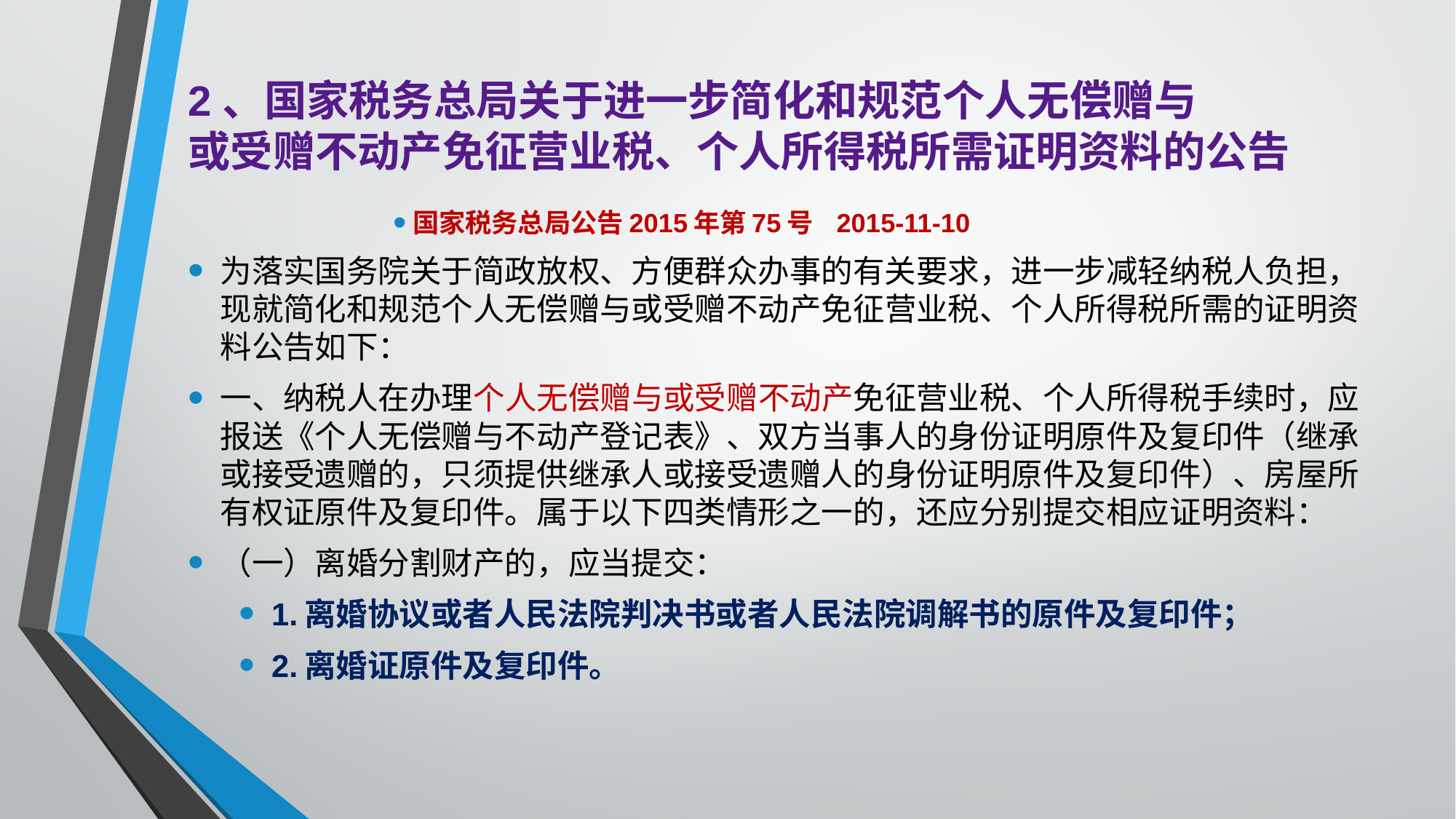

# 2、国家税务总局关于进一步简化和规范个人无偿赠与 或受赠不动产免征营业税、个人所得税所需证明资料的公告
国家税务总局公告2015年第75号   2015-11-10
为落实国务院关于简政放权、方便群众办事的有关要求，进一步减轻纳税人负担，现就简化和规范个人无偿赠与或受赠不动产免征营业税、个人所得税所需的证明资料公告如下：
一、纳税人在办理个人无偿赠与或受赠不动产免征营业税、个人所得税手续时，应报送《个人无偿赠与不动产登记表》、双方当事人的身份证明原件及复印件（继承或接受遗赠的，只须提供继承人或接受遗赠人的身份证明原件及复印件）、房屋所有权证原件及复印件。属于以下四类情形之一的，还应分别提交相应证明资料：
（一）离婚分割财产的，应当提交：
1.离婚协议或者人民法院判决书或者人民法院调解书的原件及复印件；
2.离婚证原件及复印件。